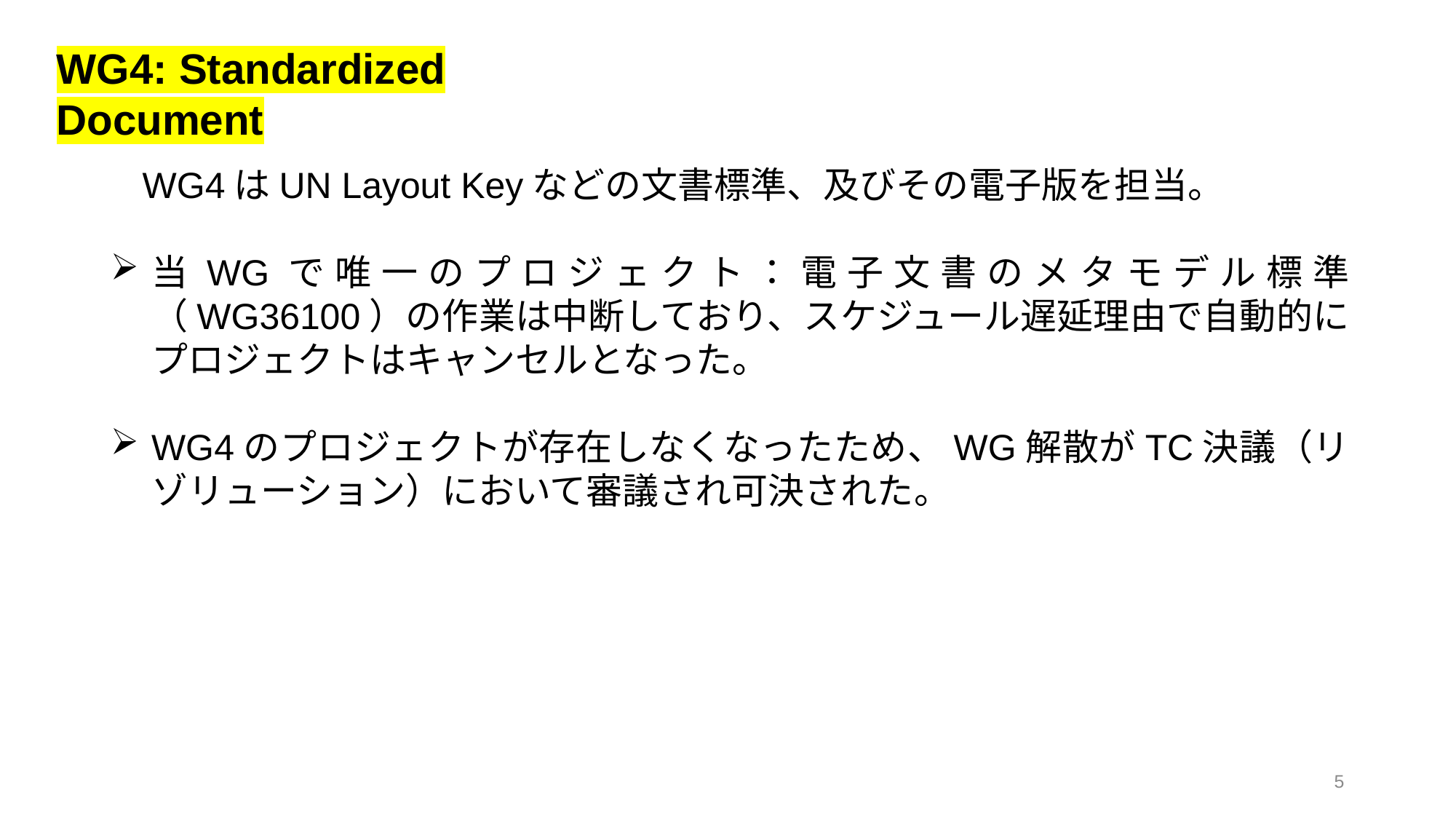

WG4: Standardized Document
WG4はUN Layout Keyなどの文書標準、及びその電子版を担当。

当WGで唯一のプロジェクト：電子文書のメタモデル標準（WG36100）の作業は中断しており、スケジュール遅延理由で自動的にプロジェクトはキャンセルとなった。

WG4のプロジェクトが存在しなくなったため、WG解散がTC決議（リゾリューション）において審議され可決された。

5